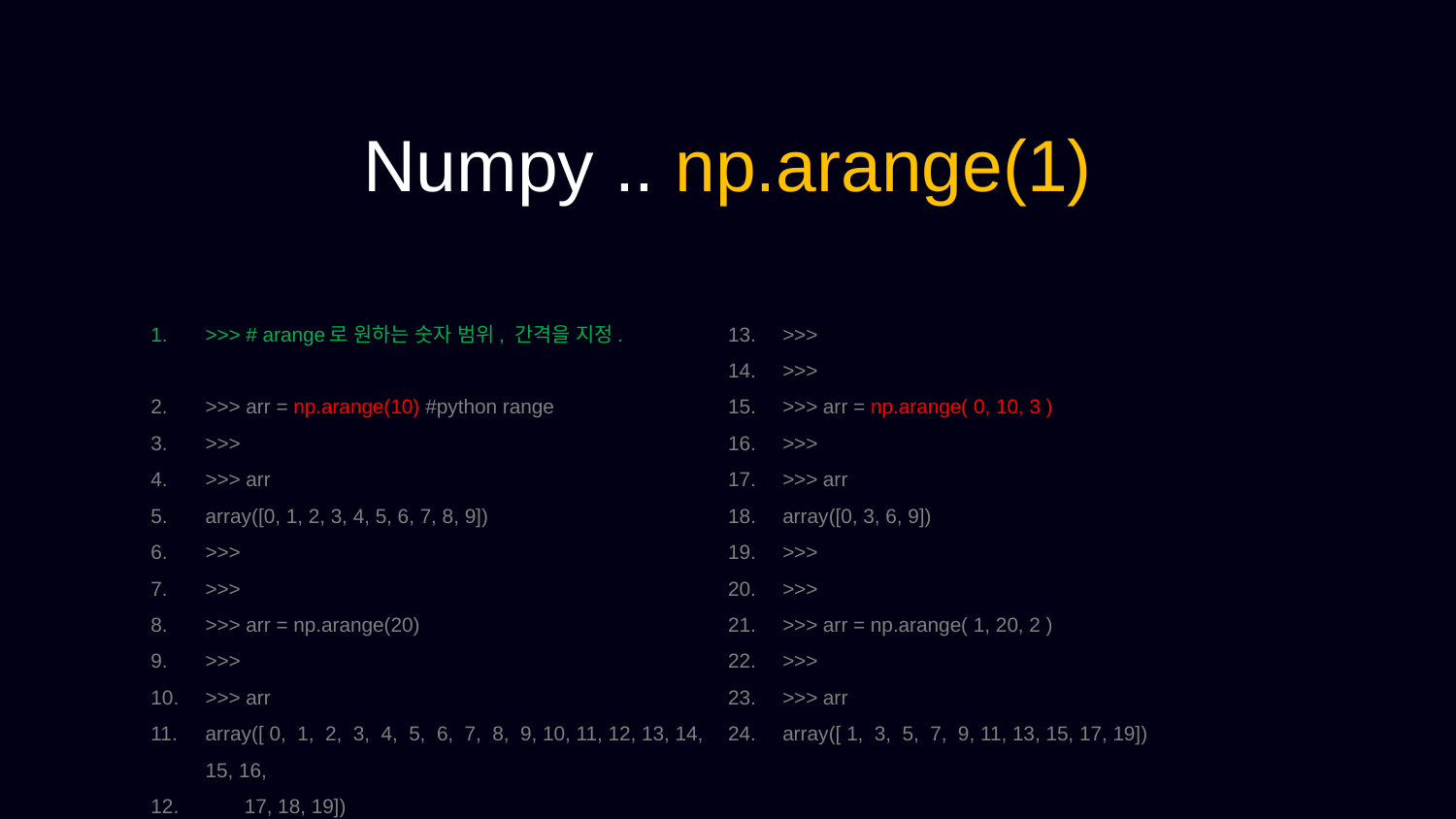

Numpy .. np.arange(1)
>>> # arange로 원하는 숫자 범위, 간격을 지정.

>>> arr = np.arange(10) #python range
>>>
>>> arr
array([0, 1, 2, 3, 4, 5, 6, 7, 8, 9])
>>>
>>>
>>> arr = np.arange(20)
>>>
>>> arr
array([ 0,  1,  2,  3,  4,  5,  6,  7,  8,  9, 10, 11, 12, 13, 14, 15, 16,
       17, 18, 19])
>>>
>>>
>>> arr = np.arange( 0, 10, 3 )
>>>
>>> arr
array([0, 3, 6, 9])
>>>
>>>
>>> arr = np.arange( 1, 20, 2 )
>>>
>>> arr
array([ 1,  3,  5,  7,  9, 11, 13, 15, 17, 19])